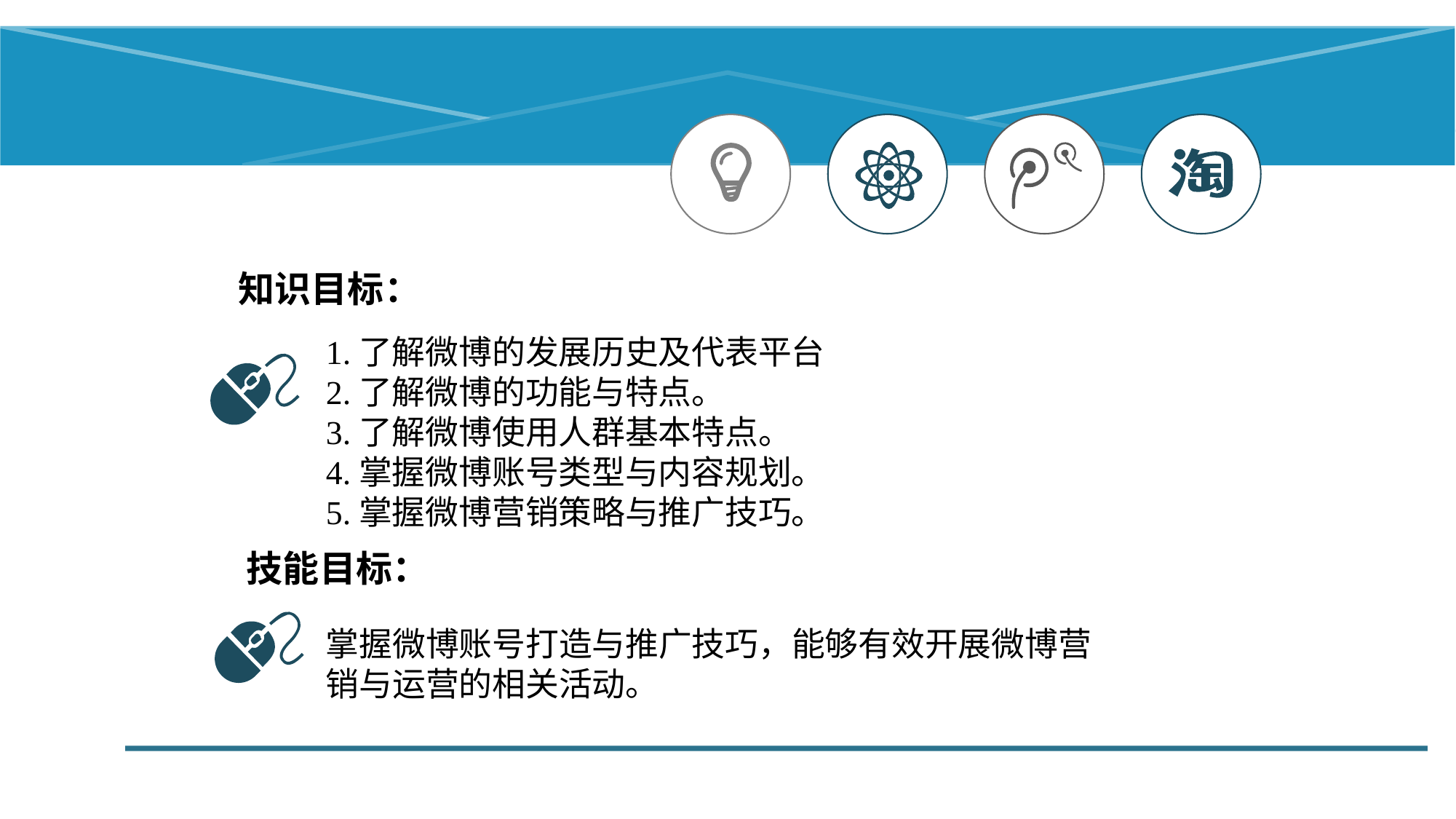

知识目标：
1.了解微博的发展历史及代表平台
2.了解微博的功能与特点。
3.了解微博使用人群基本特点。
4.掌握微博账号类型与内容规划。
5.掌握微博营销策略与推广技巧。

技能目标：

掌握微博账号打造与推广技巧，能够有效开展微博营销与运营的相关活动。